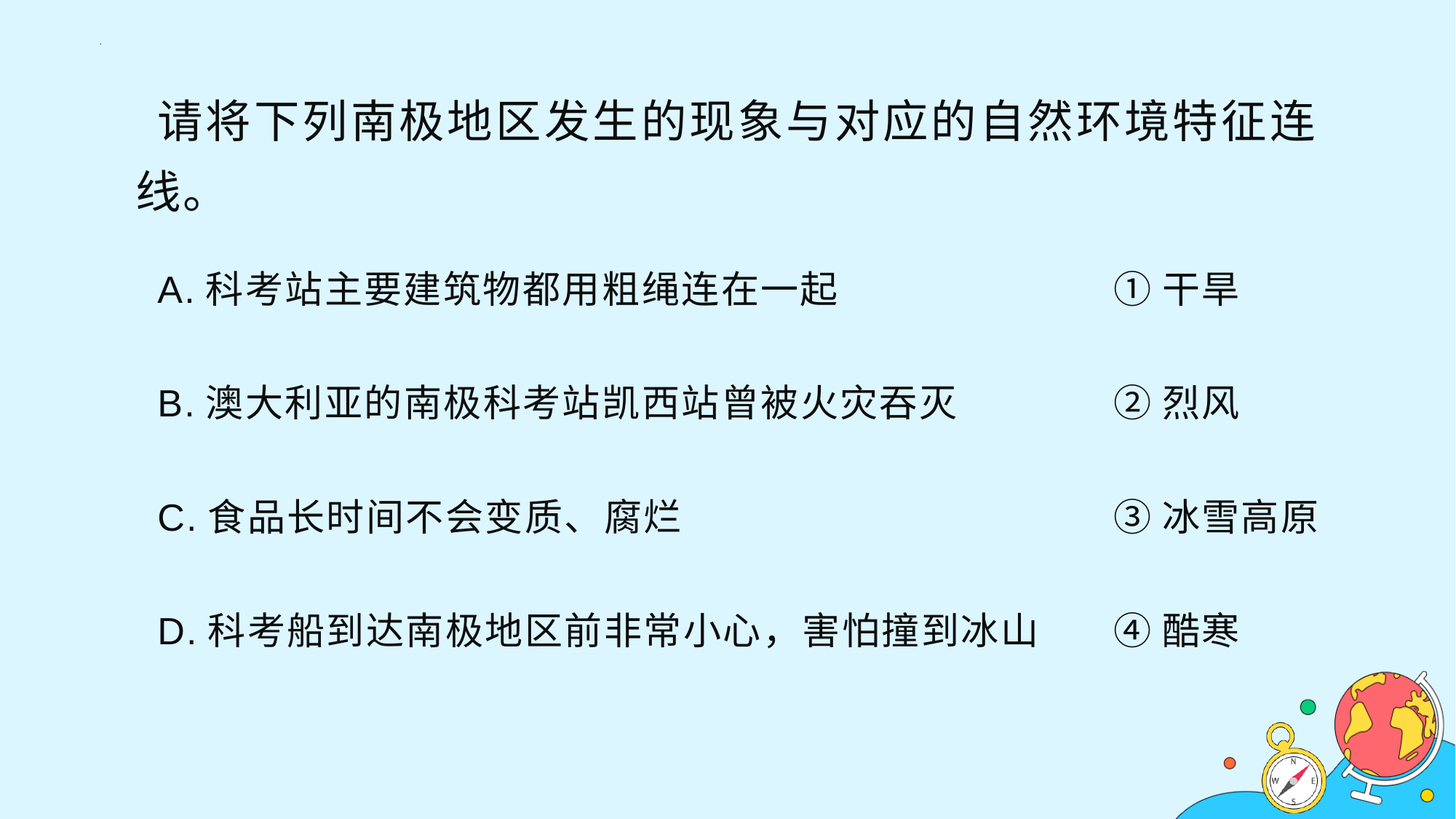

请将下列南极地区发生的现象与对应的自然环境特征连线。
A.科考站主要建筑物都用粗绳连在一起
B.澳大利亚的南极科考站凯西站曾被火灾吞灭
C.食品长时间不会变质、腐烂
D.科考船到达南极地区前非常小心，害怕撞到冰山
①干旱
②烈风
③冰雪高原
④酷寒